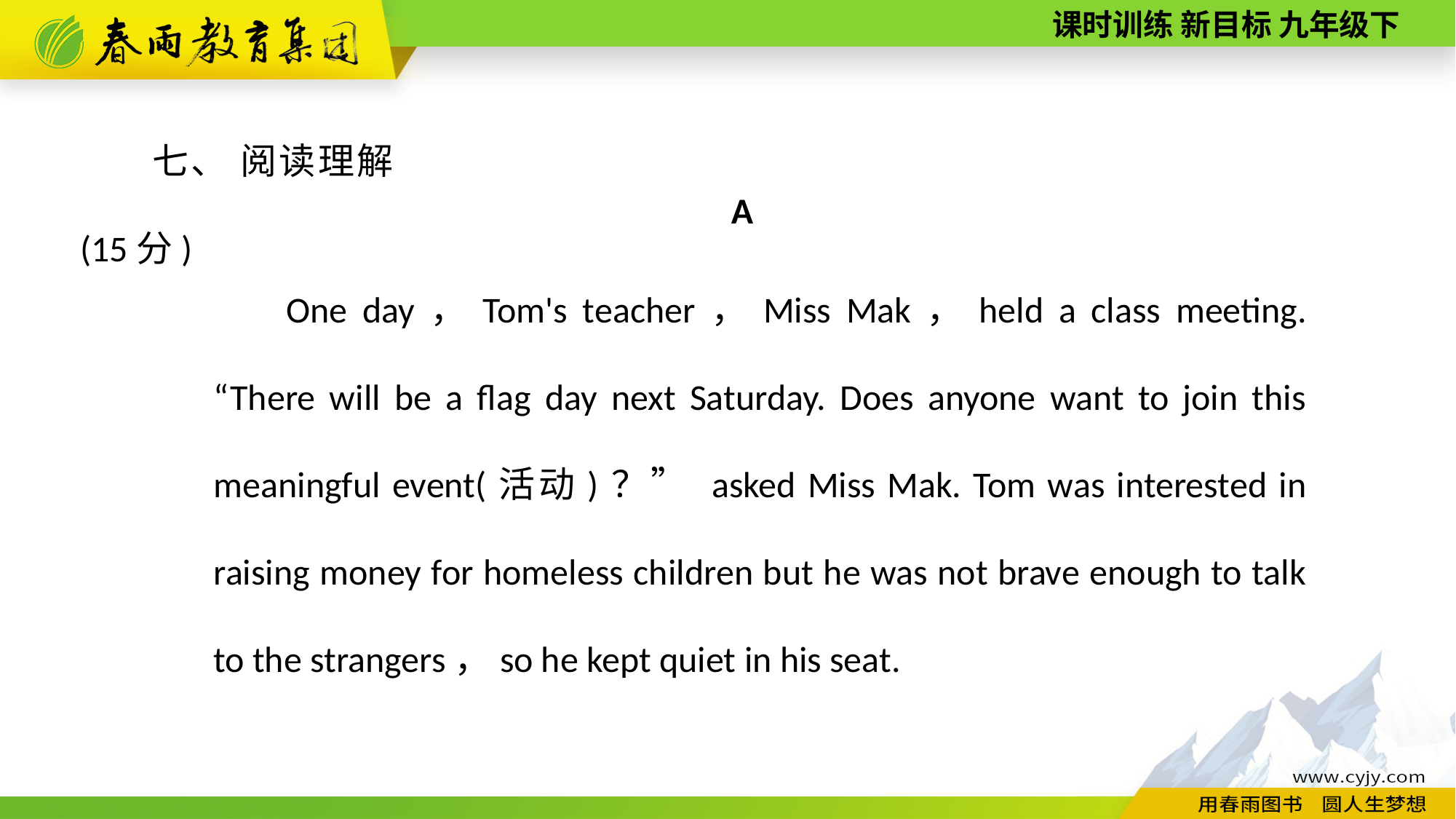

七、 阅读理解(15分)
A
One day，Tom's teacher，Miss Mak，held a class meeting. “There will be a flag day next Saturday. Does anyone want to join this meaningful event(活动)？” asked Miss Mak. Tom was interested in raising money for homeless children but he was not brave enough to talk to the strangers，so he kept quiet in his seat.